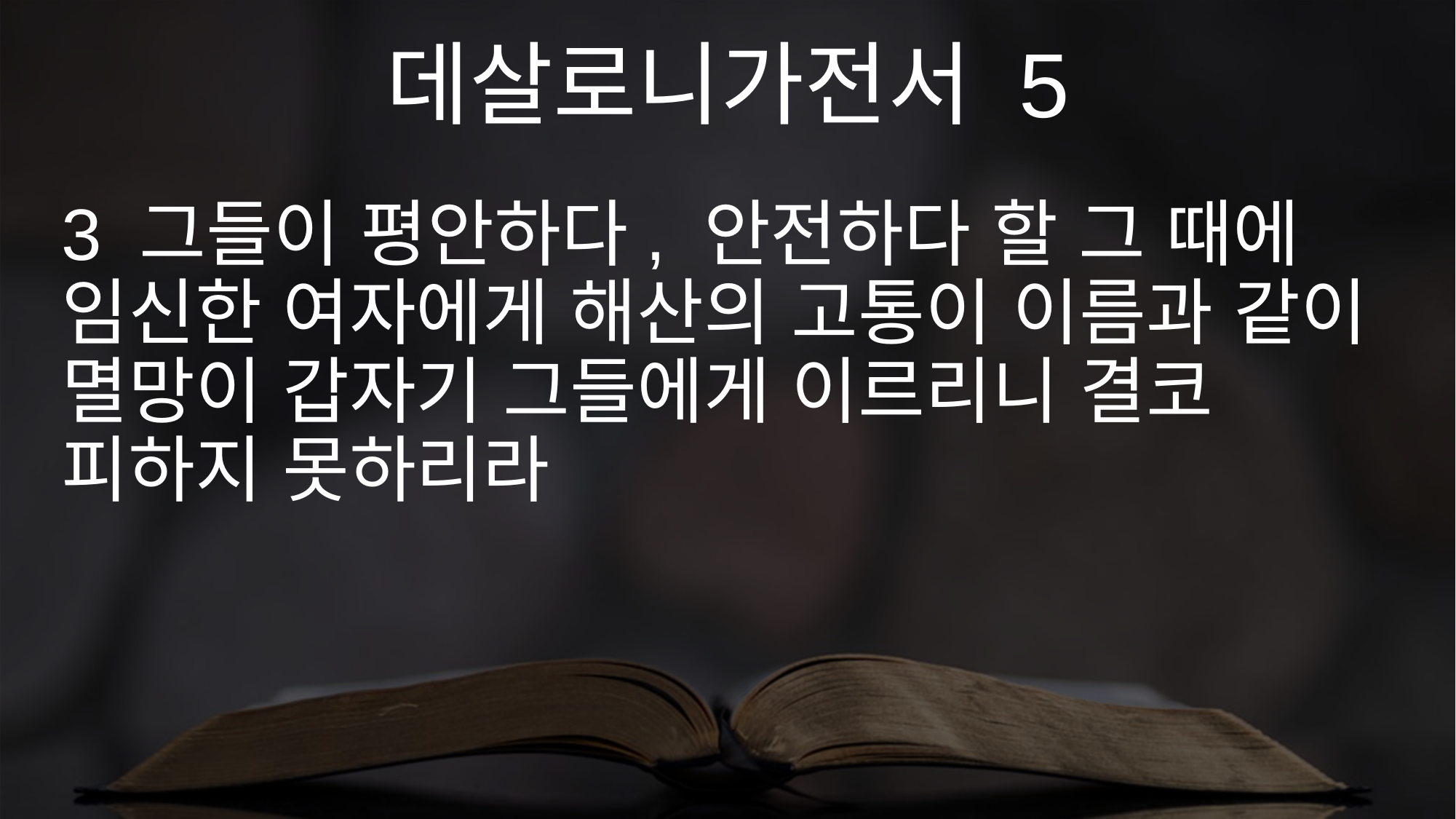

데살로니가전서 5
3 그들이 평안하다, 안전하다 할 그 때에 임신한 여자에게 해산의 고통이 이름과 같이 멸망이 갑자기 그들에게 이르리니 결코 피하지 못하리라